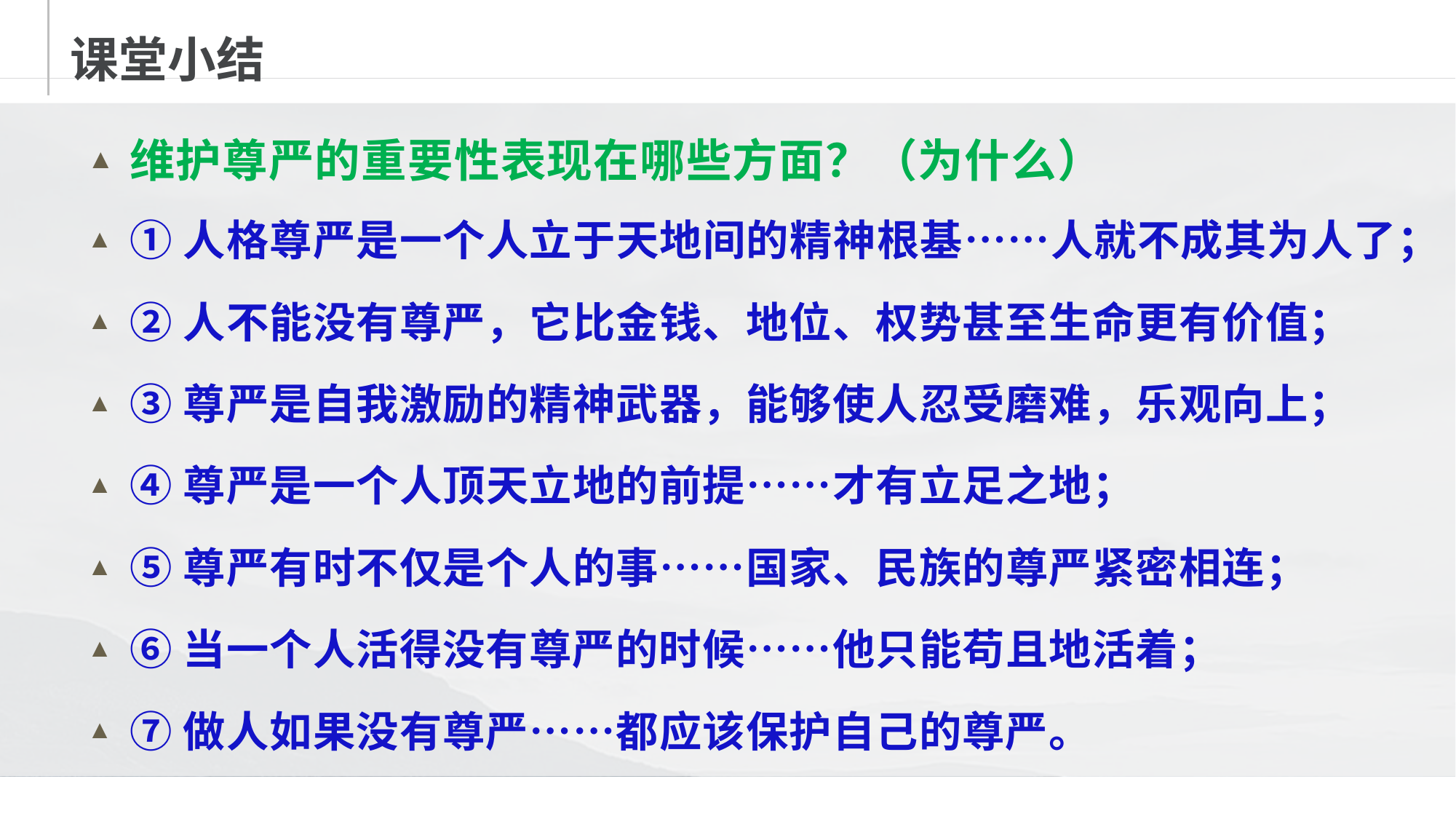

# 课堂小结
维护尊严的重要性表现在哪些方面？（为什么）
①人格尊严是一个人立于天地间的精神根基……人就不成其为人了；
②人不能没有尊严，它比金钱、地位、权势甚至生命更有价值；
③尊严是自我激励的精神武器，能够使人忍受磨难，乐观向上；
④尊严是一个人顶天立地的前提……才有立足之地；
⑤尊严有时不仅是个人的事……国家、民族的尊严紧密相连；
⑥当一个人活得没有尊严的时候……他只能苟且地活着；
⑦做人如果没有尊严……都应该保护自己的尊严。